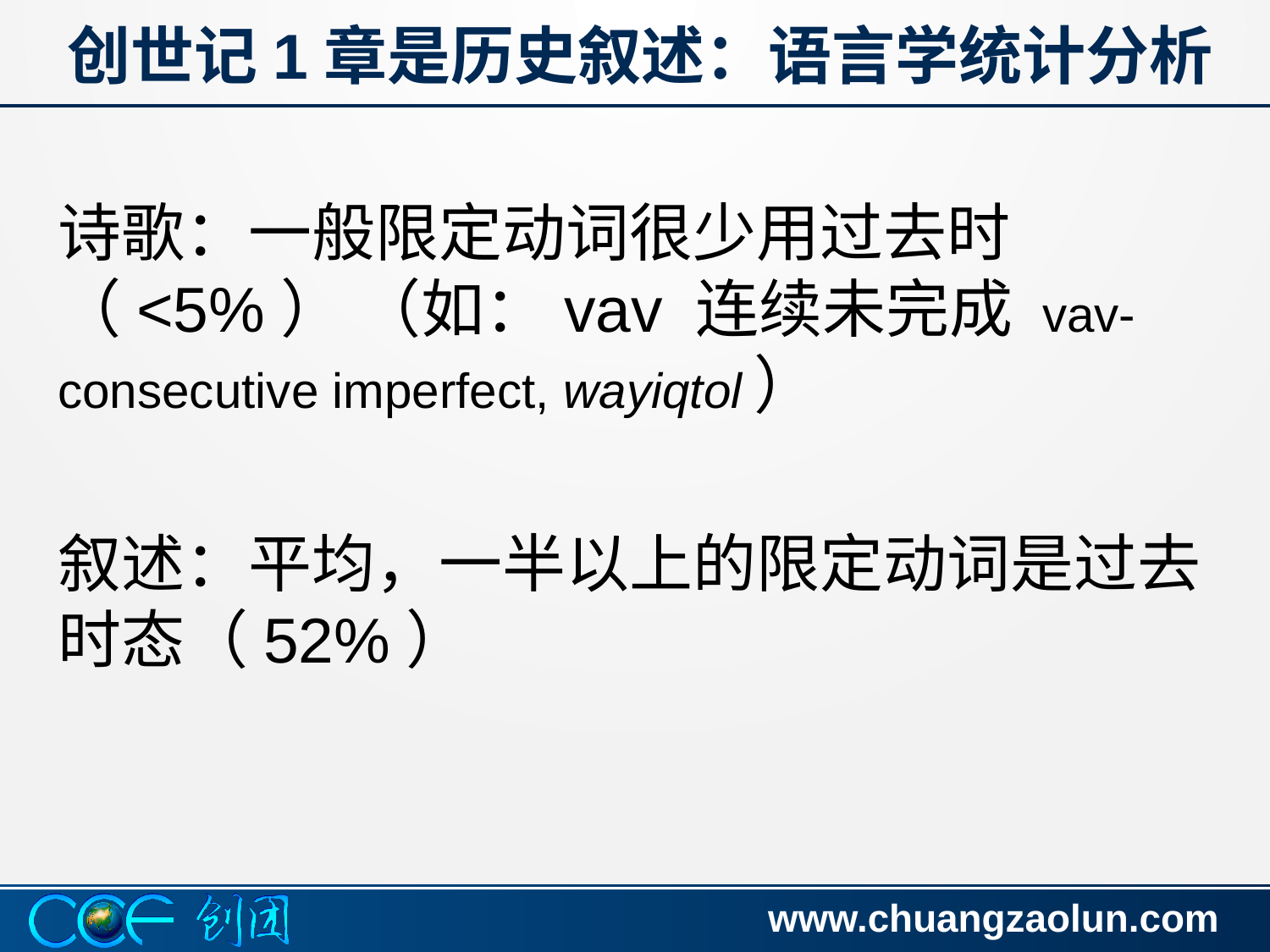

创世记1章是历史叙述：语言学统计分析
诗歌：一般限定动词很少用过去时（<5%） （如：vav 连续未完成 vav-consecutive imperfect, wayiqtol）

叙述：平均，一半以上的限定动词是过去时态（52%）